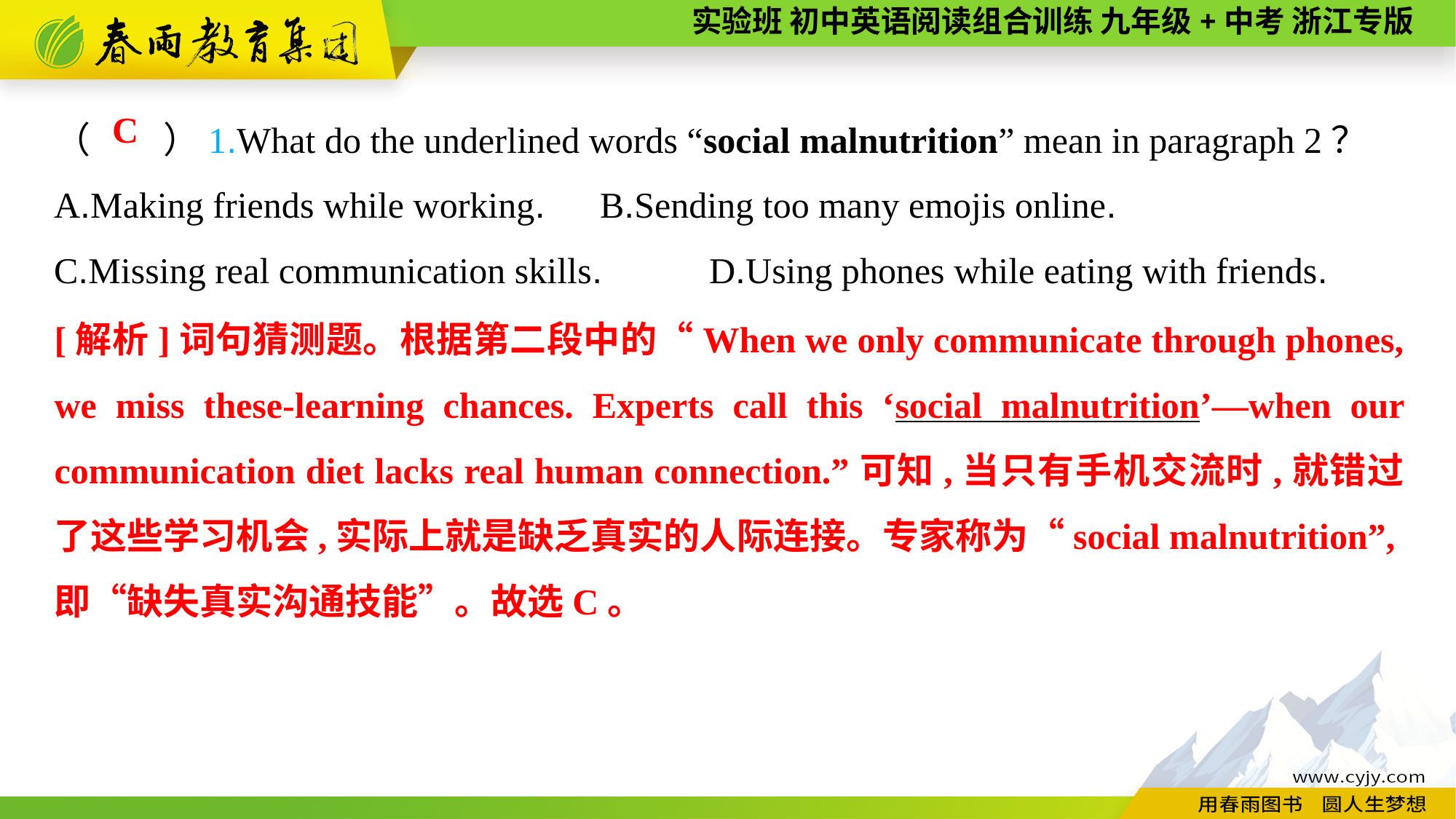

（　　）1.What do the underlined words “social malnutrition” mean in paragraph 2？
A.Making friends while working.	B.Sending too many emojis online.
C.Missing real communication skills.	D.Using phones while eating with friends.
C
[解析]词句猜测题。根据第二段中的“When we only communicate through phones, we miss these-learning chances. Experts call this ‘social malnutrition’—when our communication diet lacks real human connection.”可知,当只有手机交流时,就错过了这些学习机会,实际上就是缺乏真实的人际连接。专家称为“social malnutrition”,即“缺失真实沟通技能”。故选C。